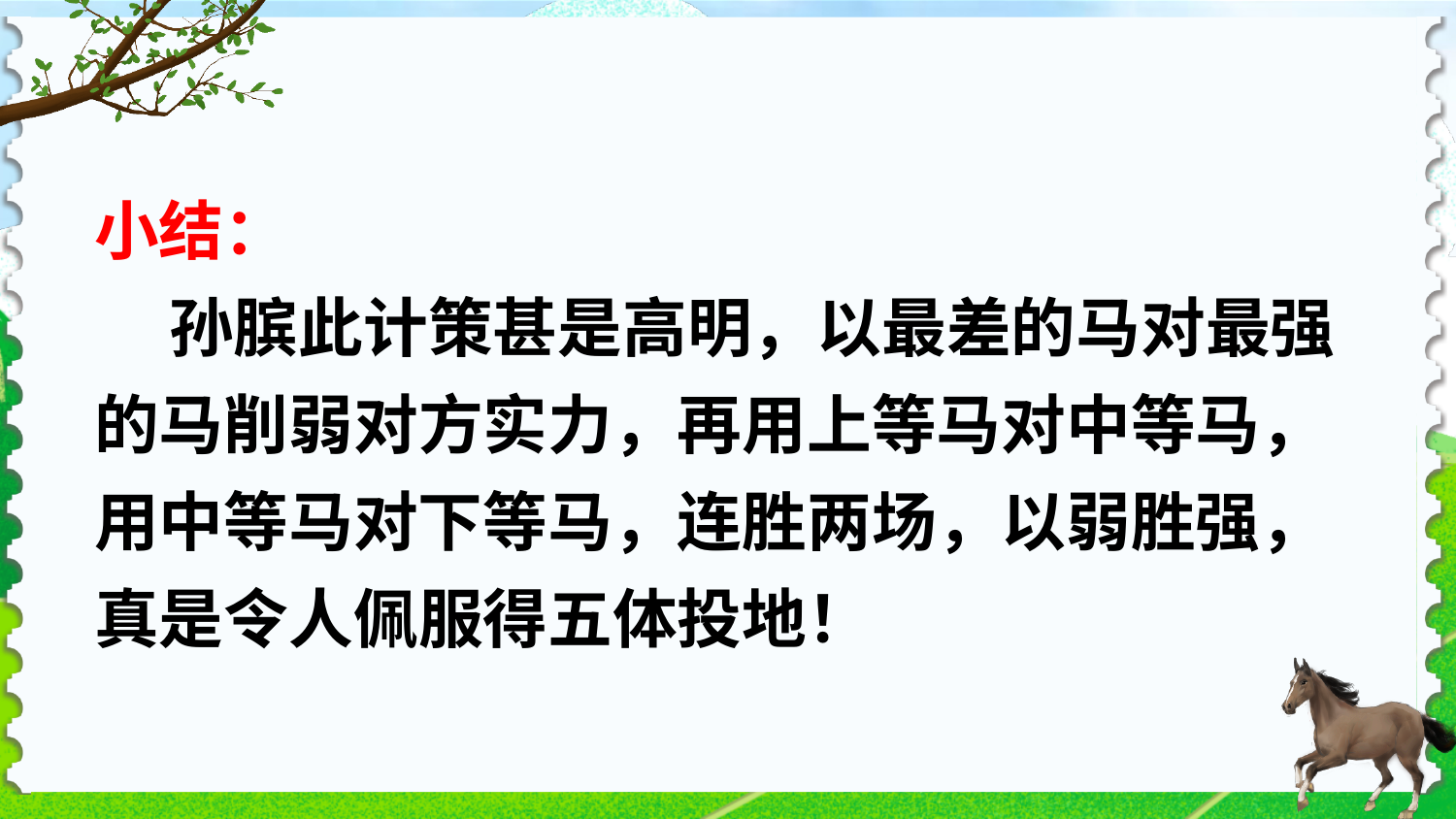

小结：
    孙膑此计策甚是高明，以最差的马对最强的马削弱对方实力，再用上等马对中等马，用中等马对下等马，连胜两场，以弱胜强，真是令人佩服得五体投地！